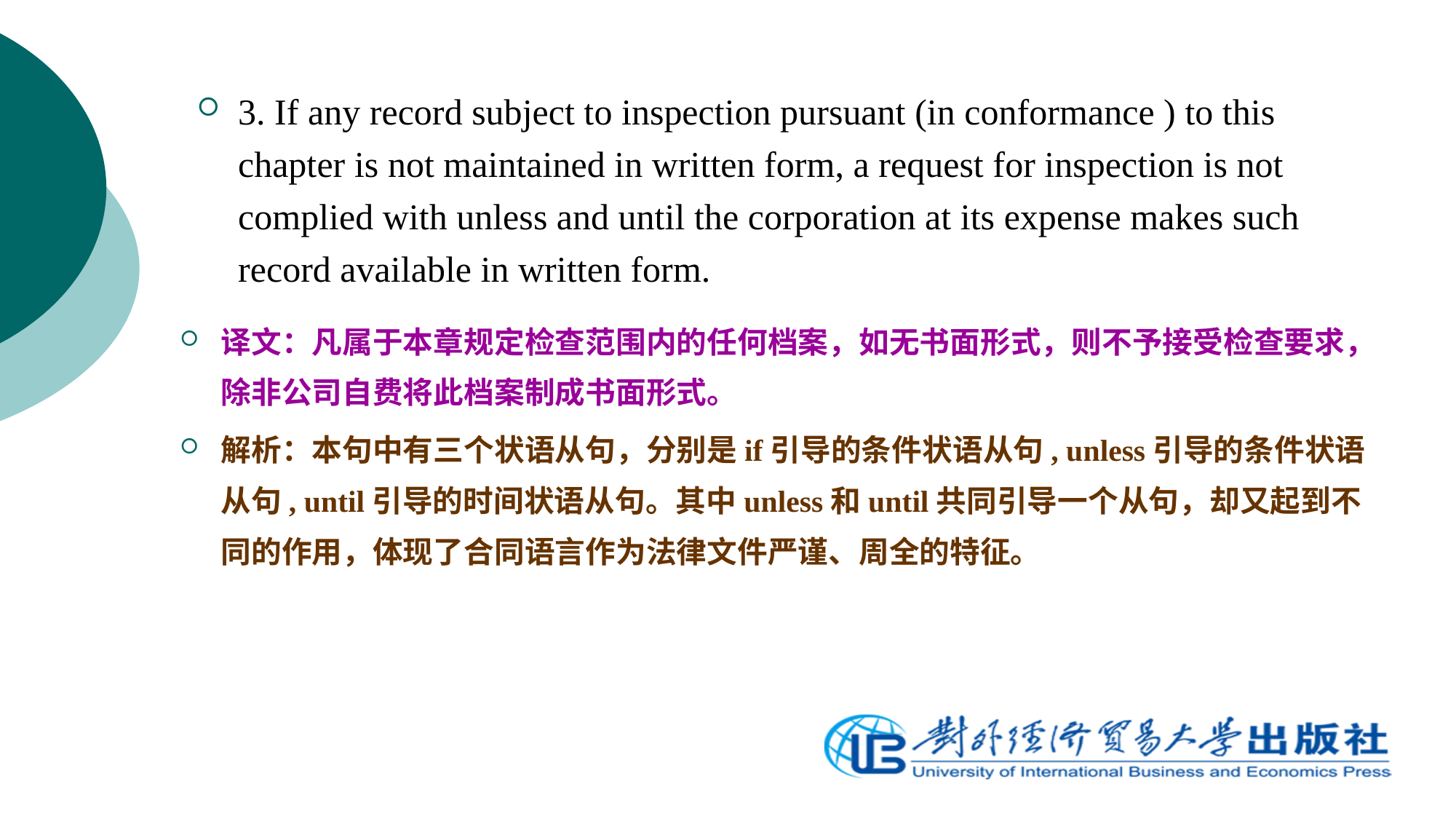

3. If any record subject to inspection pursuant (in conformance ) to this chapter is not maintained in written form, a request for inspection is not complied with unless and until the corporation at its expense makes such record available in written form.
译文：凡属于本章规定检查范围内的任何档案，如无书面形式，则不予接受检查要求，除非公司自费将此档案制成书面形式。
解析：本句中有三个状语从句，分别是if引导的条件状语从句, unless引导的条件状语从句, until引导的时间状语从句。其中unless和until共同引导一个从句，却又起到不同的作用，体现了合同语言作为法律文件严谨、周全的特征。